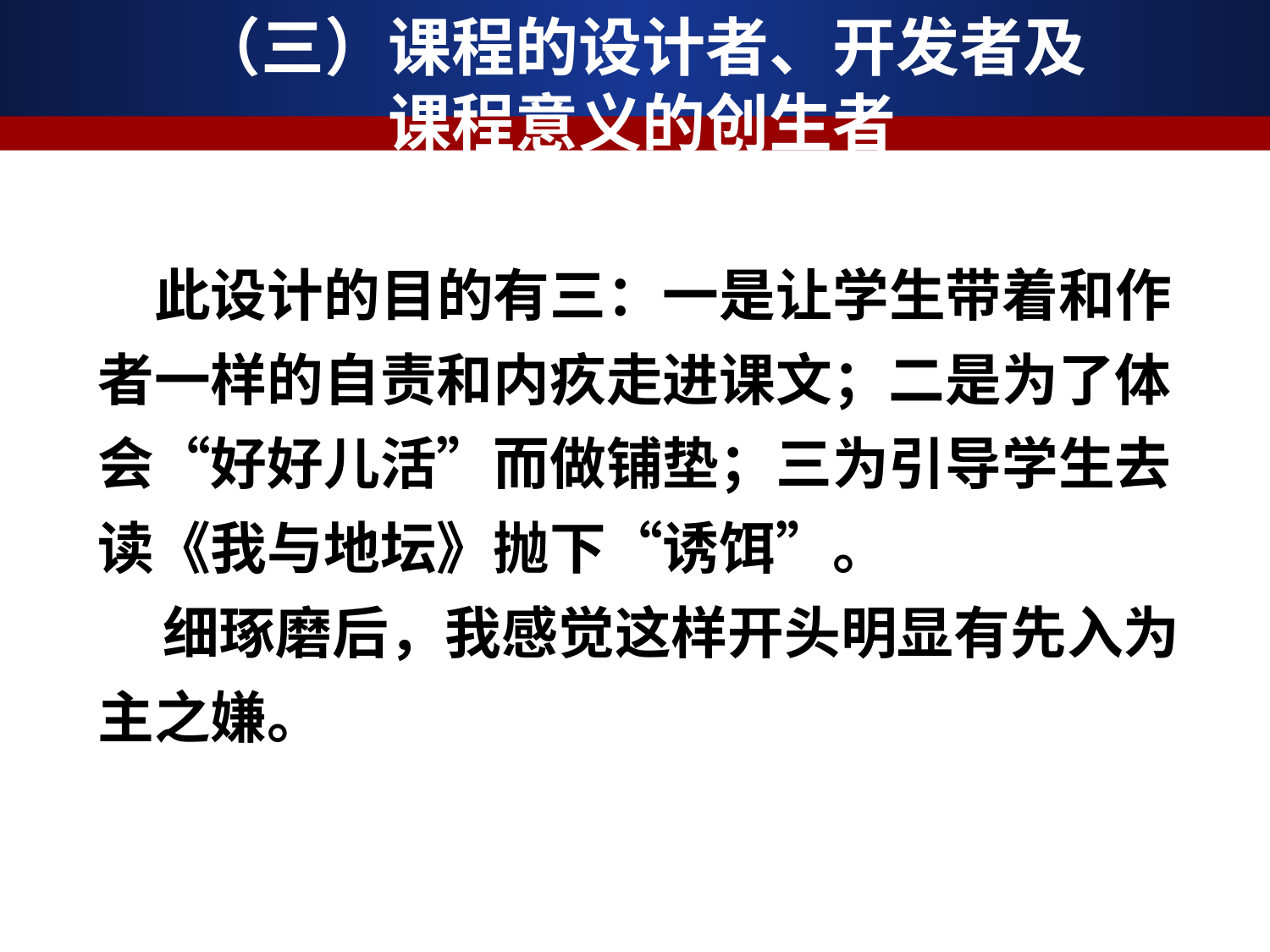

# （三）课程的设计者、开发者及 课程意义的创生者
    此设计的目的有三：一是让学生带着和作者一样的自责和内疚走进课文；二是为了体会“好好儿活”而做铺垫；三为引导学生去读《我与地坛》抛下“诱饵”。
    细琢磨后，我感觉这样开头明显有先入为主之嫌。